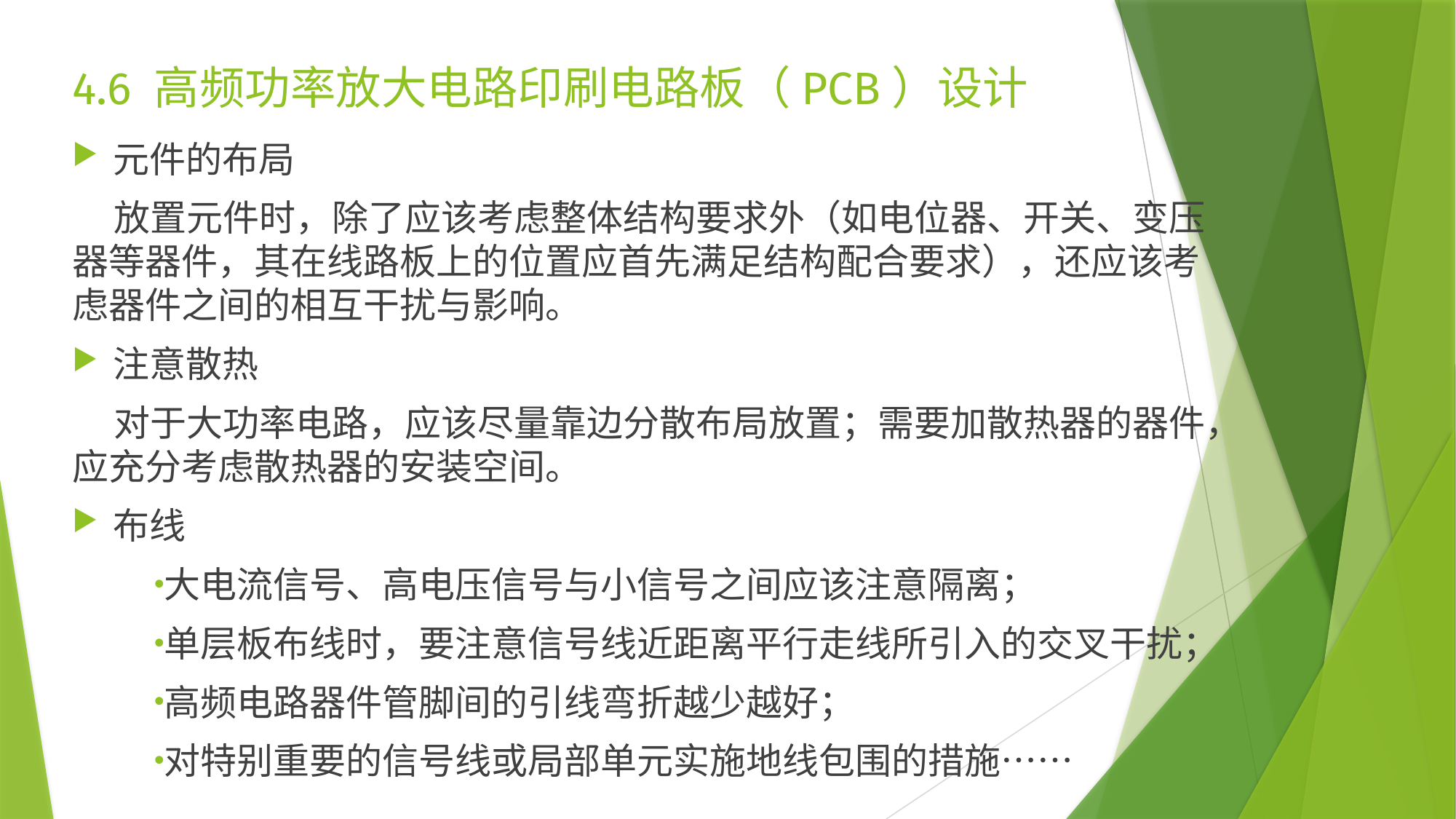

4.6 高频功率放大电路印刷电路板（PCB）设计
元件的布局
    放置元件时，除了应该考虑整体结构要求外（如电位器、开关、变压器等器件，其在线路板上的位置应首先满足结构配合要求），还应该考虑器件之间的相互干扰与影响。
注意散热
    对于大功率电路，应该尽量靠边分散布局放置；需要加散热器的器件，应充分考虑散热器的安装空间。
布线
大电流信号、高电压信号与小信号之间应该注意隔离；
单层板布线时，要注意信号线近距离平行走线所引入的交叉干扰；
高频电路器件管脚间的引线弯折越少越好；
对特别重要的信号线或局部单元实施地线包围的措施……